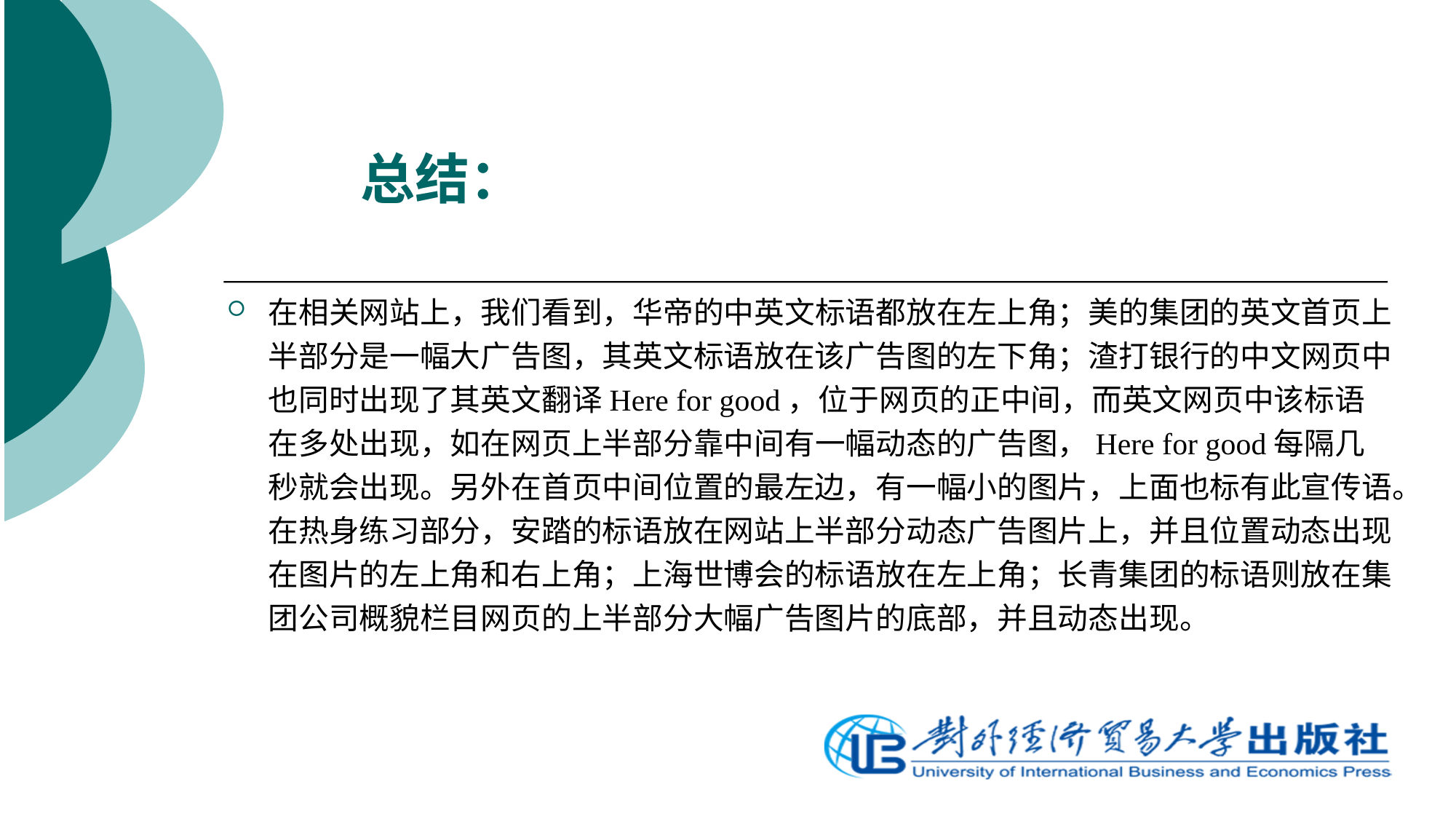

# 总结：
在相关网站上，我们看到，华帝的中英文标语都放在左上角；美的集团的英文首页上半部分是一幅大广告图，其英文标语放在该广告图的左下角；渣打银行的中文网页中也同时出现了其英文翻译Here for good，位于网页的正中间，而英文网页中该标语在多处出现，如在网页上半部分靠中间有一幅动态的广告图，Here for good每隔几秒就会出现。另外在首页中间位置的最左边，有一幅小的图片，上面也标有此宣传语。在热身练习部分，安踏的标语放在网站上半部分动态广告图片上，并且位置动态出现在图片的左上角和右上角；上海世博会的标语放在左上角；长青集团的标语则放在集团公司概貌栏目网页的上半部分大幅广告图片的底部，并且动态出现。